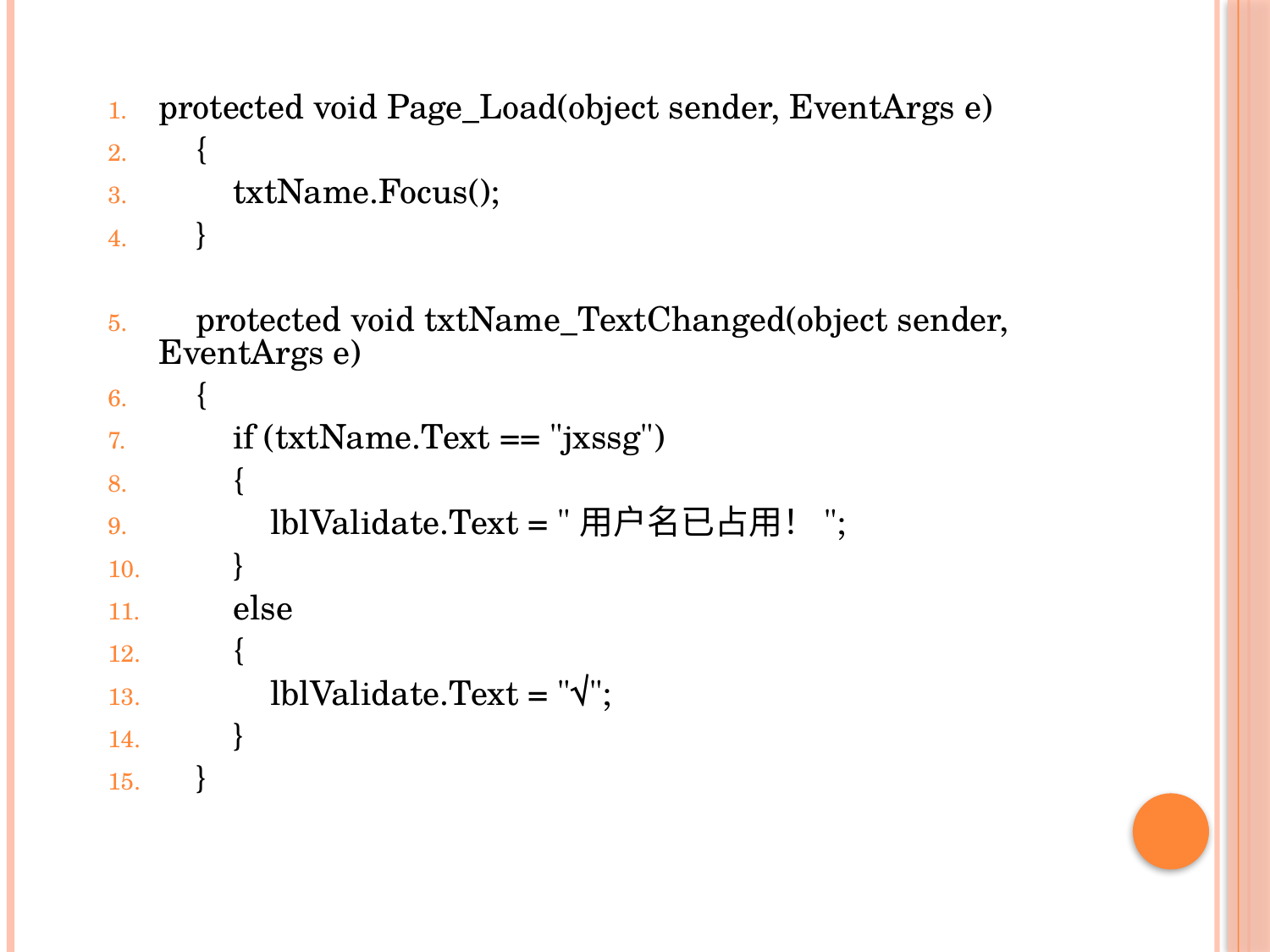

#
protected void Page_Load(object sender, EventArgs e)
    {
        txtName.Focus();
    }

    protected void txtName_TextChanged(object sender, EventArgs e)
    {
        if (txtName.Text == "jxssg")
        {
            lblValidate.Text = "用户名已占用！";
        }
        else
        {
            lblValidate.Text = "√";
        }
    }
20